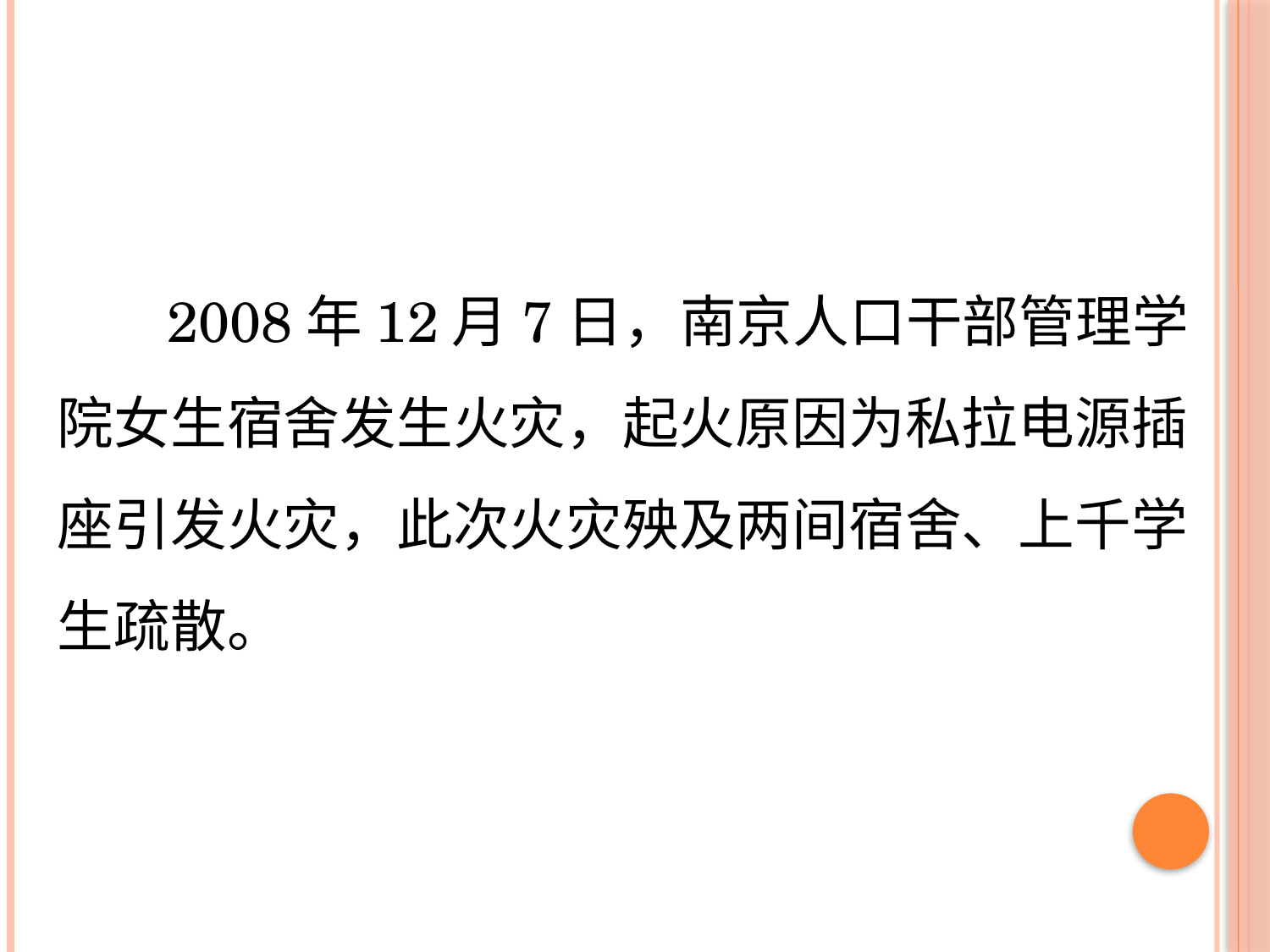

2008年12月7日，南京人口干部管理学院女生宿舍发生火灾，起火原因为私拉电源插座引发火灾，此次火灾殃及两间宿舍、上千学生疏散。